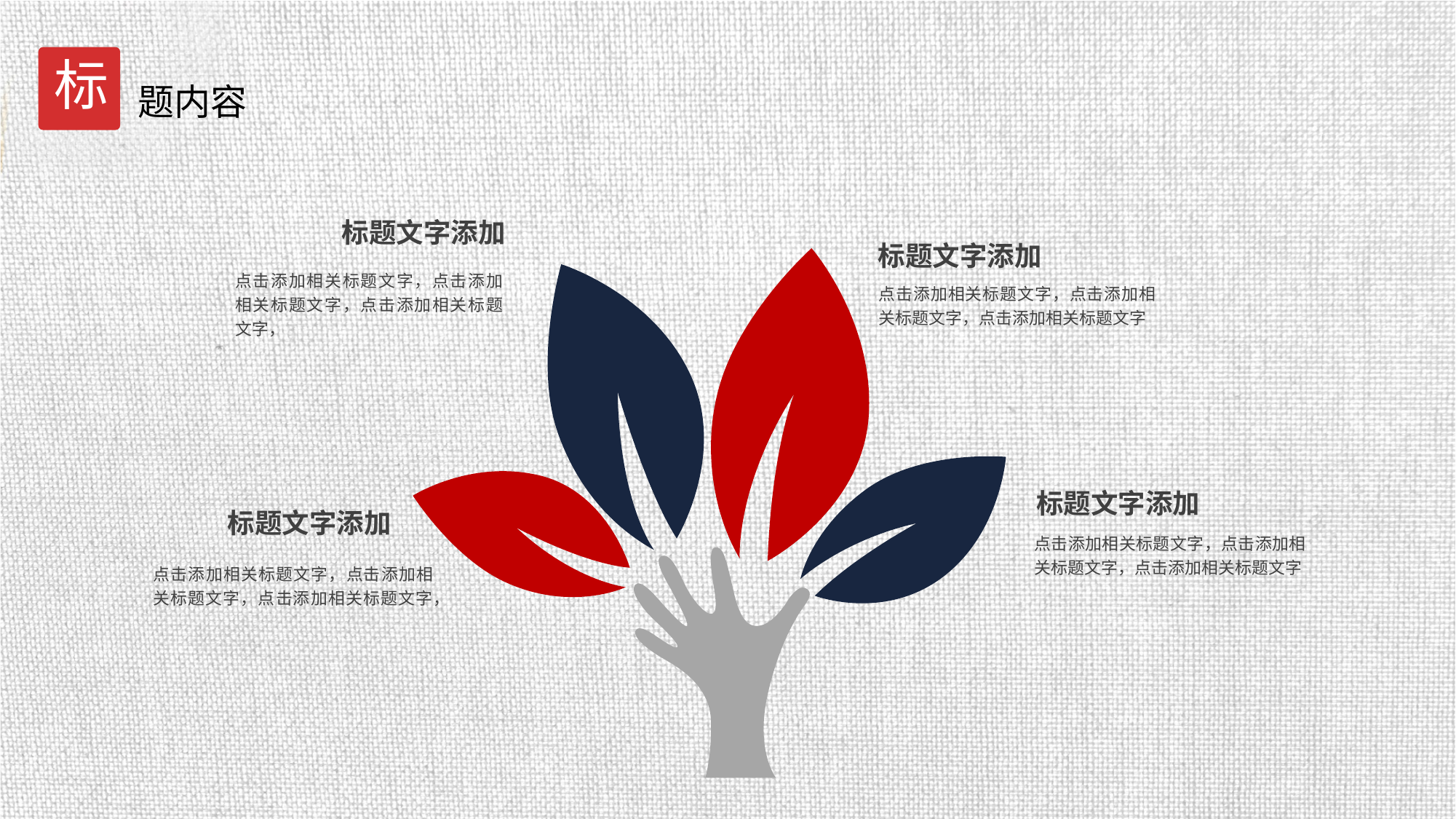

标

题内容
标题文字添加
标题文字添加

点击添加相关标题文字，点击添加相关标题文字，点击添加相关标题文字，
点击添加相关标题文字，点击添加相关标题文字，点击添加相关标题文字
标题文字添加
标题文字添加
点击添加相关标题文字，点击添加相关标题文字，点击添加相关标题文字
点击添加相关标题文字，点击添加相关标题文字，点击添加相关标题文字，